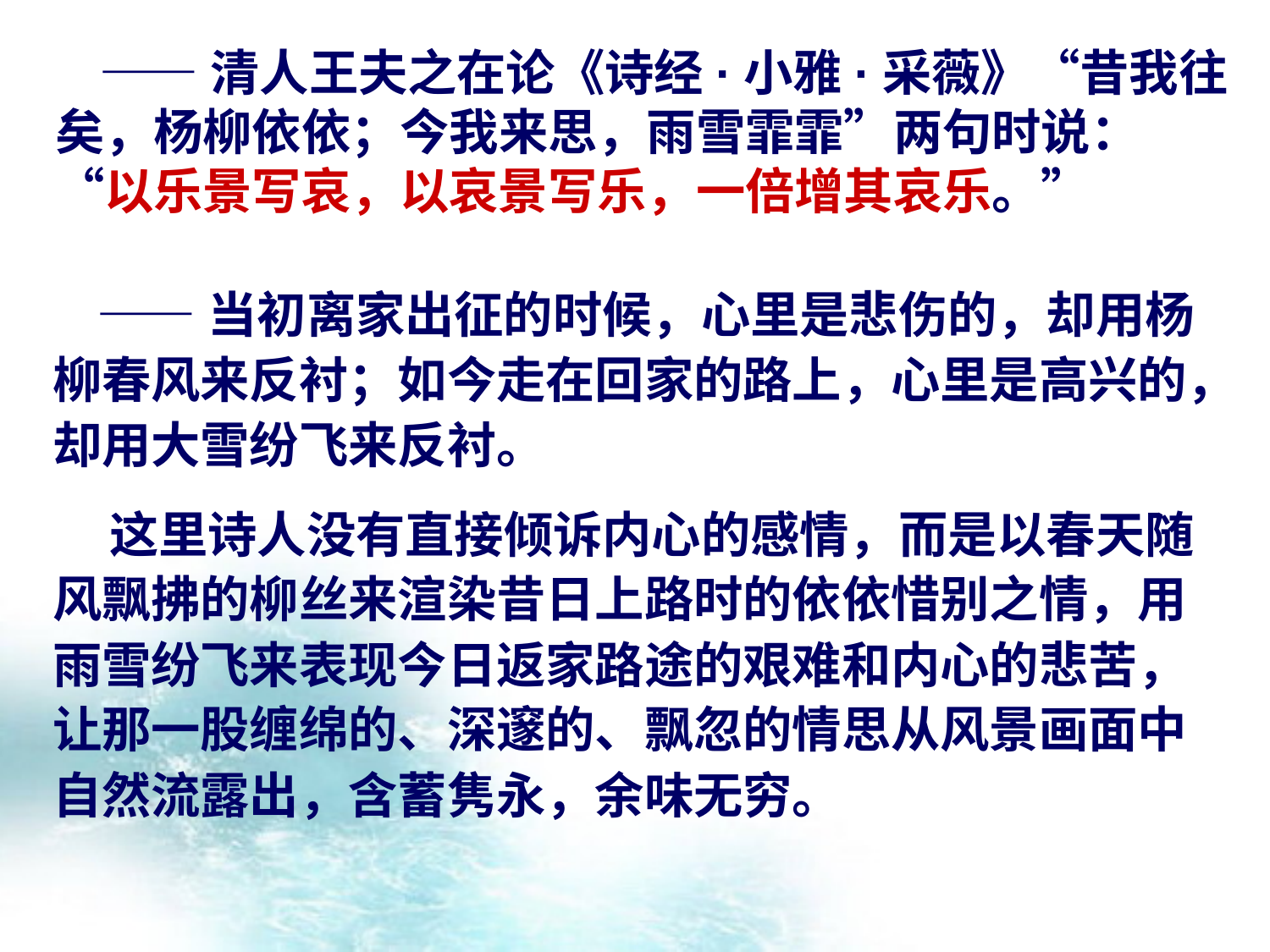

——清人王夫之在论《诗经·小雅·采薇》“昔我往矣，杨柳依依；今我来思，雨雪霏霏”两句时说：“以乐景写哀，以哀景写乐，一倍增其哀乐。”
    ——当初离家出征的时候，心里是悲伤的，却用杨柳春风来反衬；如今走在回家的路上，心里是高兴的，却用大雪纷飞来反衬。
    这里诗人没有直接倾诉内心的感情，而是以春天随风飘拂的柳丝来渲染昔日上路时的依依惜别之情，用雨雪纷飞来表现今日返家路途的艰难和内心的悲苦，让那一股缠绵的、深邃的、飘忽的情思从风景画面中自然流露出，含蓄隽永，余味无穷。